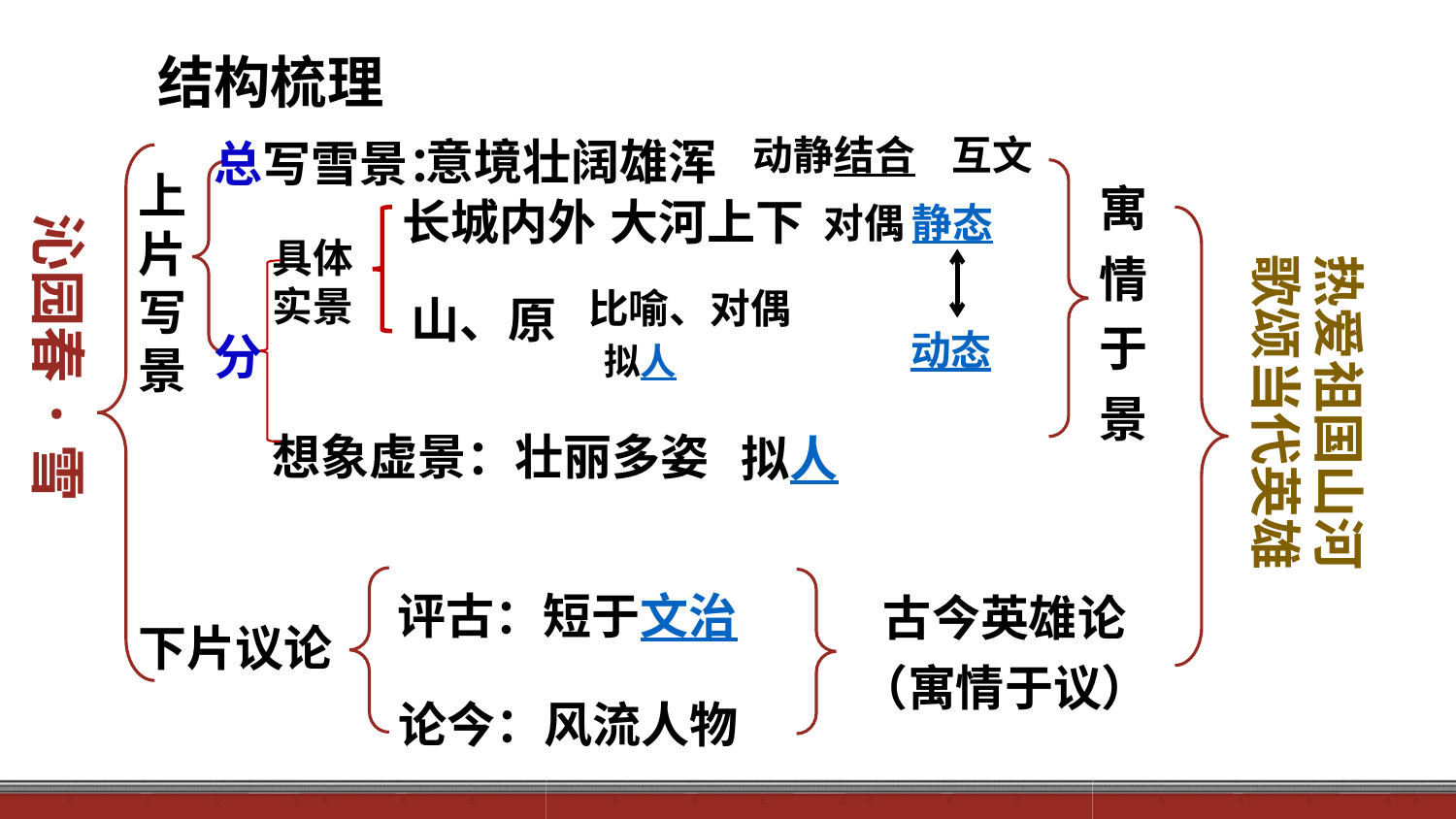

结构梳理
意境壮阔雄浑
总写雪景：
动静结合    互文

上片写景
寓情于景

长城内外
大河上下
对偶
静态
沁园春·雪

具体实景
热爱祖国山河
歌颂当代英雄

比喻、对偶
山、原
动态
分
拟人
想象虚景：壮丽多姿
拟人
评古：短于文治

古今英雄论
（寓情于议）
下片议论
论今：风流人物